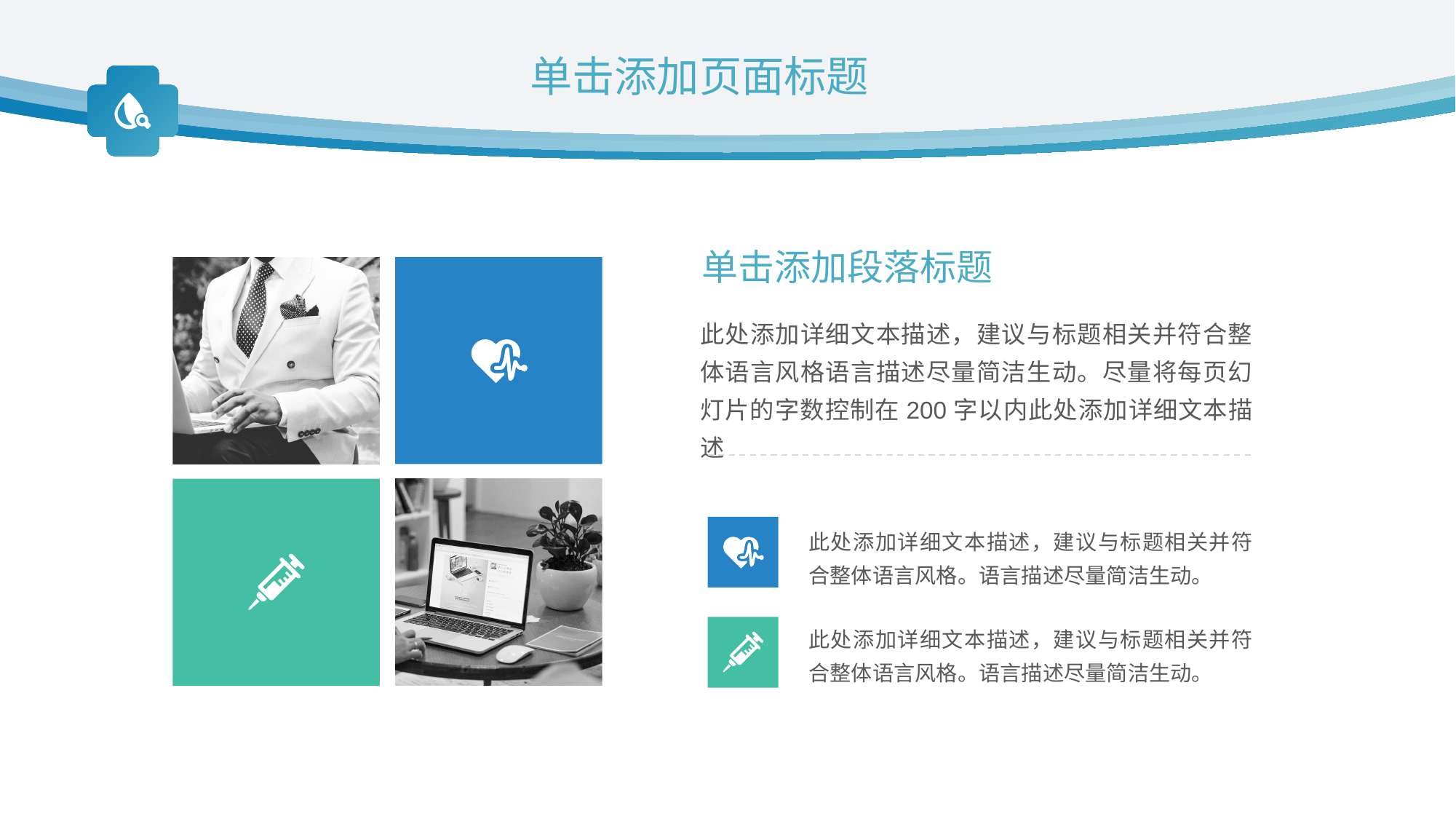

单击添加页面标题

单击添加段落标题

此处添加详细文本描述，建议与标题相关并符合整体语言风格语言描述尽量简洁生动。尽量将每页幻灯片的字数控制在200字以内此处添加详细文本描述

此处添加详细文本描述，建议与标题相关并符合整体语言风格。语言描述尽量简洁生动。

此处添加详细文本描述，建议与标题相关并符合整体语言风格。语言描述尽量简洁生动。